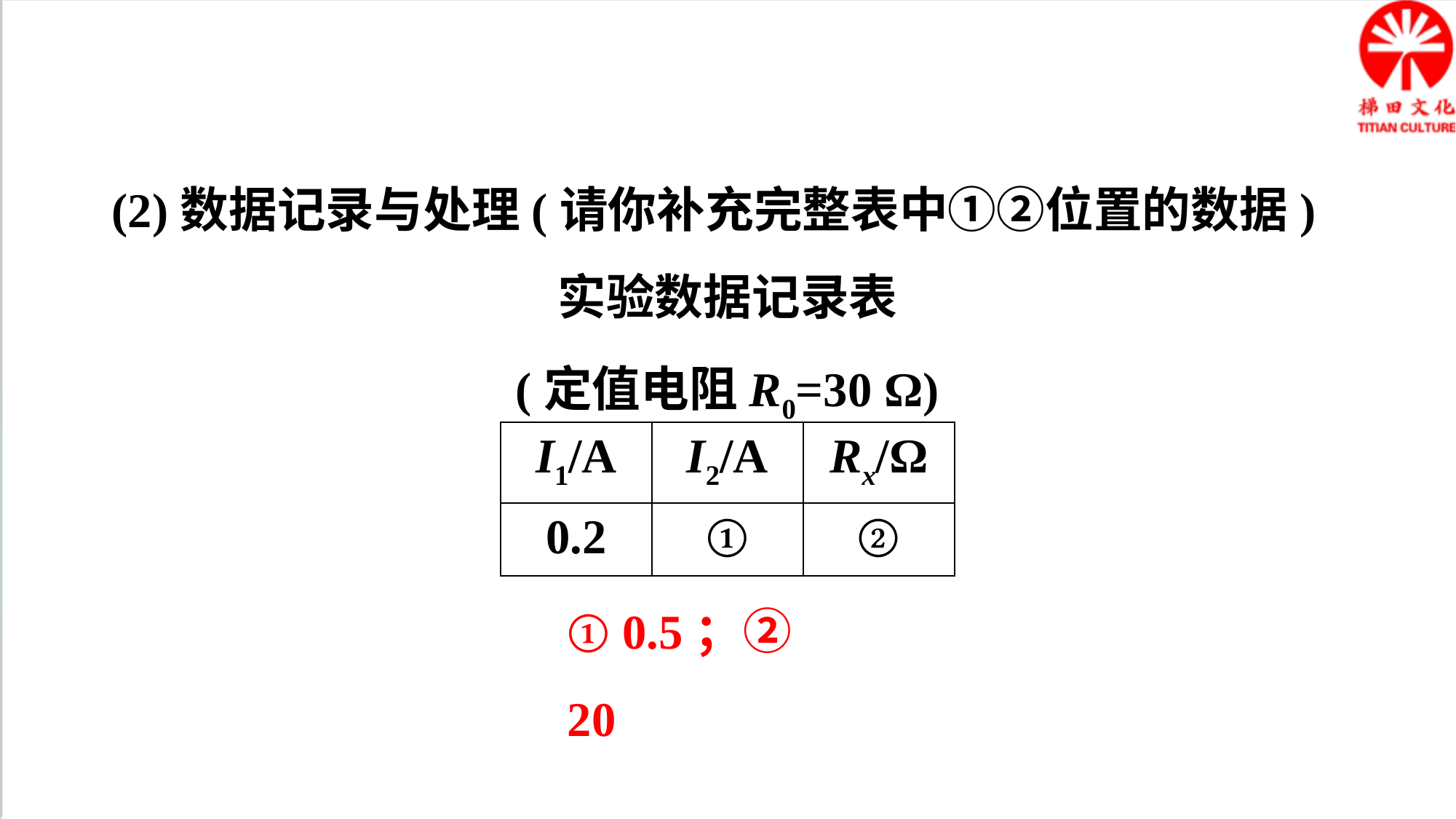

(2)数据记录与处理(请你补充完整表中①②位置的数据)
实验数据记录表
(定值电阻R0=30 Ω)
| I1/A | I2/A | Rx/Ω |
| --- | --- | --- |
| 0.2 | ① | ② |
① 0.5；② 20